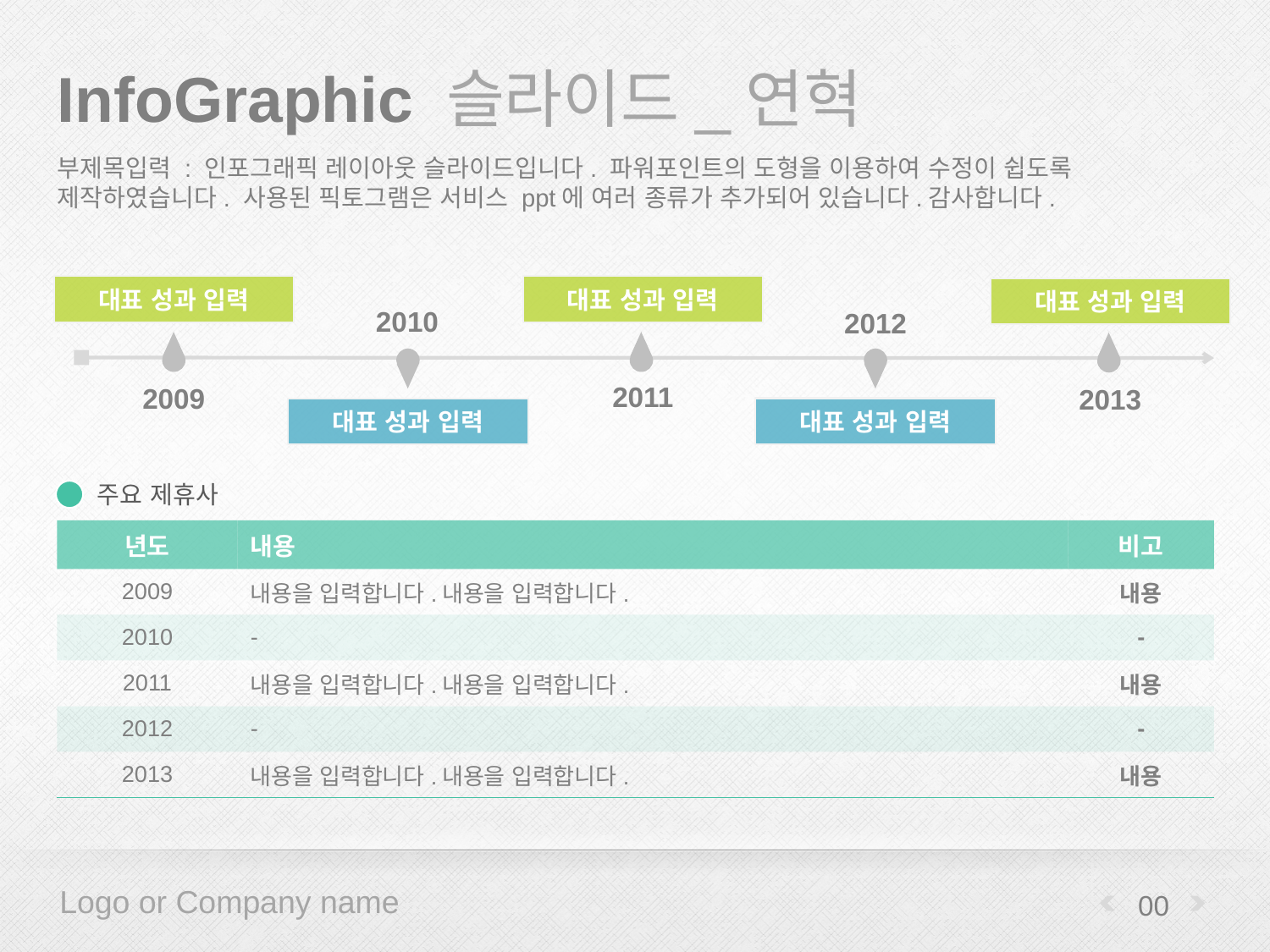

# InfoGraphic 슬라이드_연혁
부제목입력 : 인포그래픽 레이아웃 슬라이드입니다. 파워포인트의 도형을 이용하여 수정이 쉽도록 제작하였습니다. 사용된 픽토그램은 서비스 ppt에 여러 종류가 추가되어 있습니다.감사합니다.
대표 성과 입력
대표 성과 입력
대표 성과 입력
2010
2012

2011
2009
2013
대표 성과 입력
대표 성과 입력
주요 제휴사

| 년도 | 내용 | 비고 |
| --- | --- | --- |
| 2009 | 내용을 입력합니다.내용을 입력합니다. | 내용 |
| 2010 | - | - |
| 2011 | 내용을 입력합니다.내용을 입력합니다. | 내용 |
| 2012 | - | - |
| 2013 | 내용을 입력합니다.내용을 입력합니다. | 내용 |
00